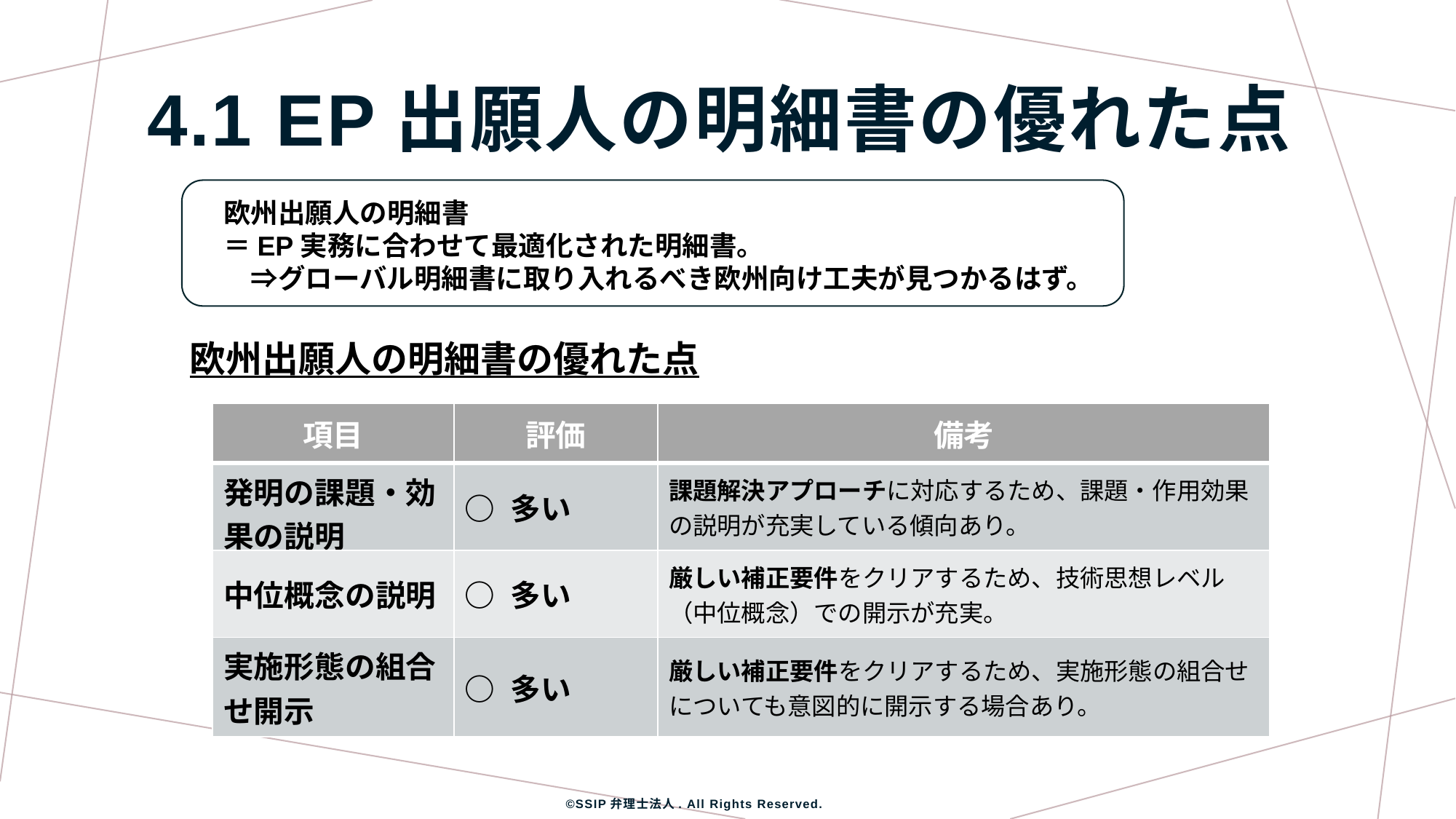

4.1 EP出願人の明細書の優れた点

欧州出願人の明細書
＝EP実務に合わせて最適化された明細書。
　⇒グローバル明細書に取り入れるべき欧州向け工夫が見つかるはず。
欧州出願人の明細書の優れた点
| 項目 | 評価 | 備考 |
| --- | --- | --- |
| 発明の課題・効果の説明 | ○ 多い | 課題解決アプローチに対応するため、課題・作用効果の説明が充実している傾向あり。 |
| 中位概念の説明 | ○ 多い | 厳しい補正要件をクリアするため、技術思想レベル（中位概念）での開示が充実。 |
| 実施形態の組合せ開示 | ○ 多い | 厳しい補正要件をクリアするため、実施形態の組合せについても意図的に開示する場合あり。 |
©SSIP弁理士法人. All Rights Reserved.